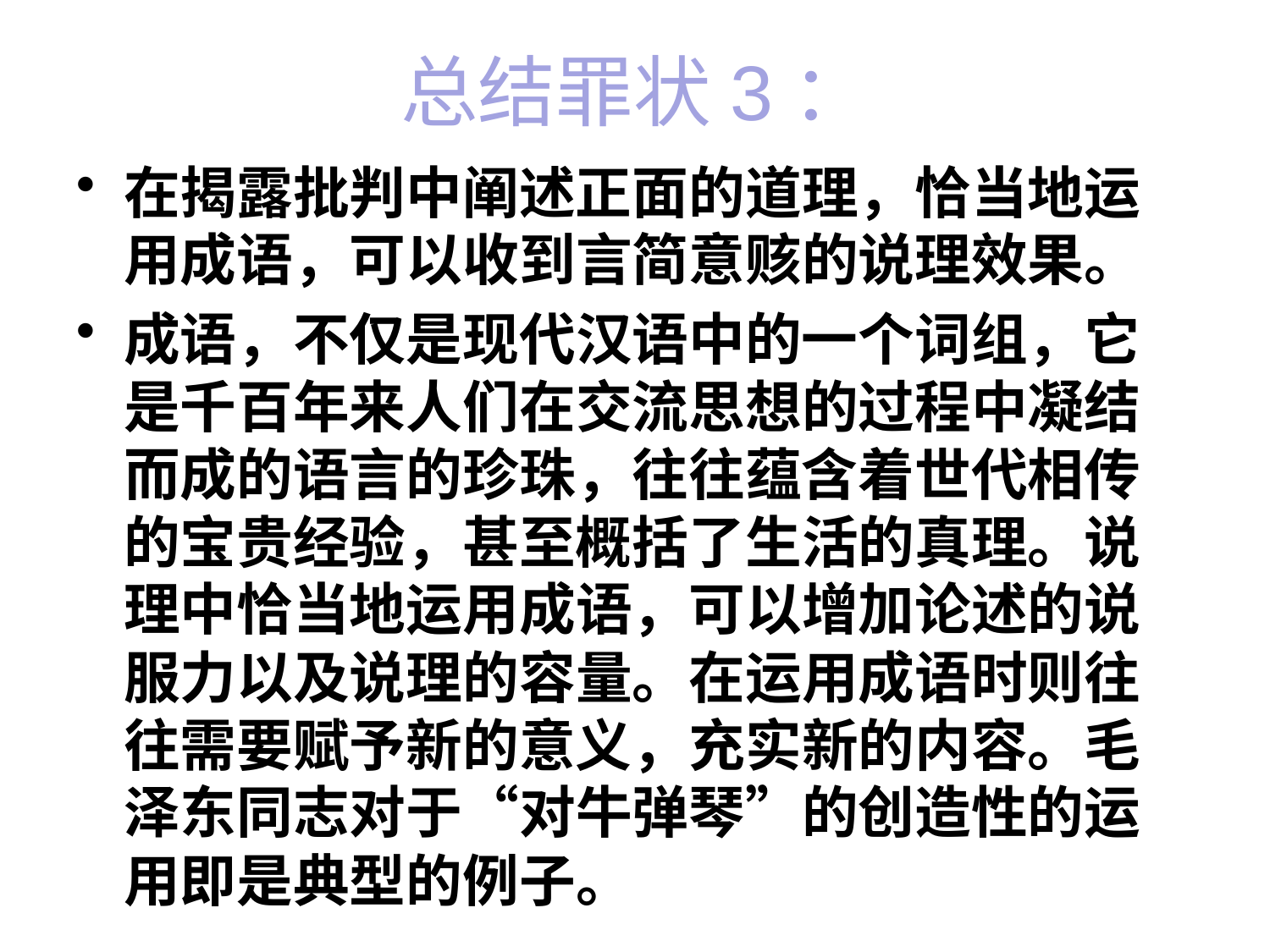

# 总结罪状3：
在揭露批判中阐述正面的道理，恰当地运用成语，可以收到言简意赅的说理效果。
成语，不仅是现代汉语中的一个词组，它是千百年来人们在交流思想的过程中凝结而成的语言的珍珠，往往蕴含着世代相传的宝贵经验，甚至概括了生活的真理。说理中恰当地运用成语，可以增加论述的说服力以及说理的容量。在运用成语时则往往需要赋予新的意义，充实新的内容。毛泽东同志对于“对牛弹琴”的创造性的运用即是典型的例子。